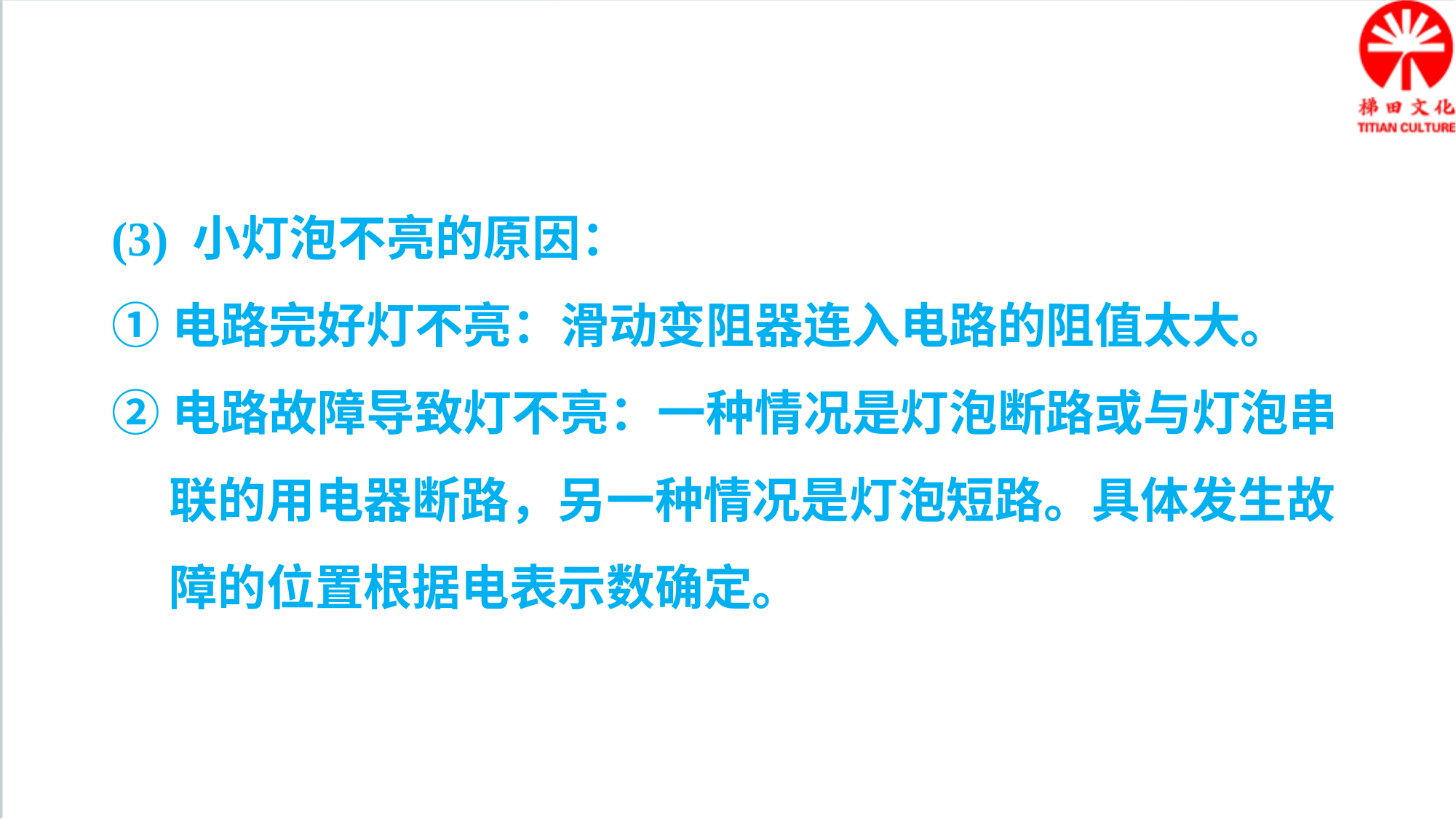

(3) 小灯泡不亮的原因：
①电路完好灯不亮：滑动变阻器连入电路的阻值太大。
②电路故障导致灯不亮：一种情况是灯泡断路或与灯泡串联的用电器断路，另一种情况是灯泡短路。具体发生故障的位置根据电表示数确定。